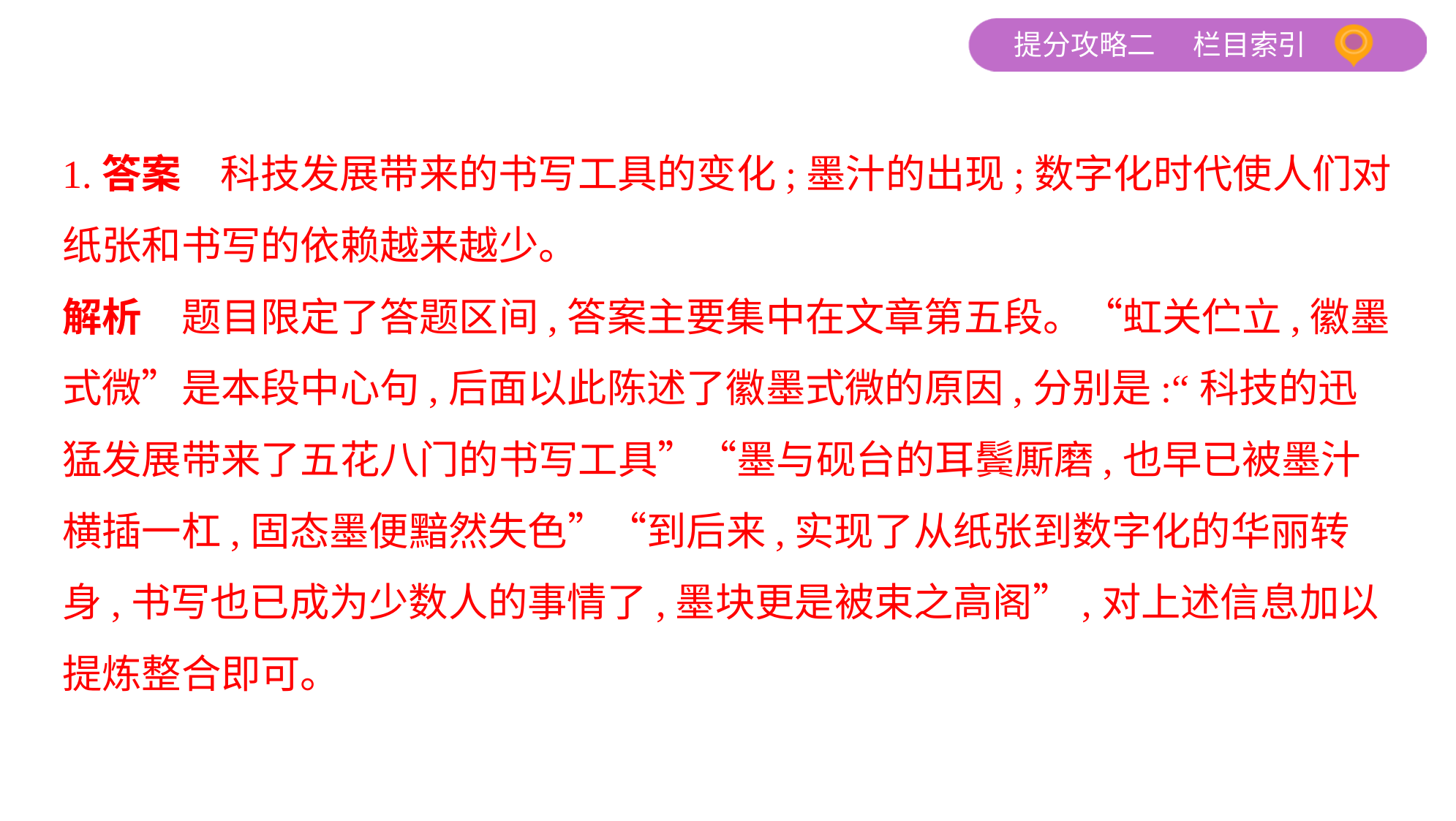

1.答案　科技发展带来的书写工具的变化;墨汁的出现;数字化时代使人们对
纸张和书写的依赖越来越少。
解析　题目限定了答题区间,答案主要集中在文章第五段。“虹关伫立,徽墨
式微”是本段中心句,后面以此陈述了徽墨式微的原因,分别是:“科技的迅
猛发展带来了五花八门的书写工具”“墨与砚台的耳鬓厮磨,也早已被墨汁
横插一杠,固态墨便黯然失色”“到后来,实现了从纸张到数字化的华丽转
身,书写也已成为少数人的事情了,墨块更是被束之高阁”,对上述信息加以
提炼整合即可。